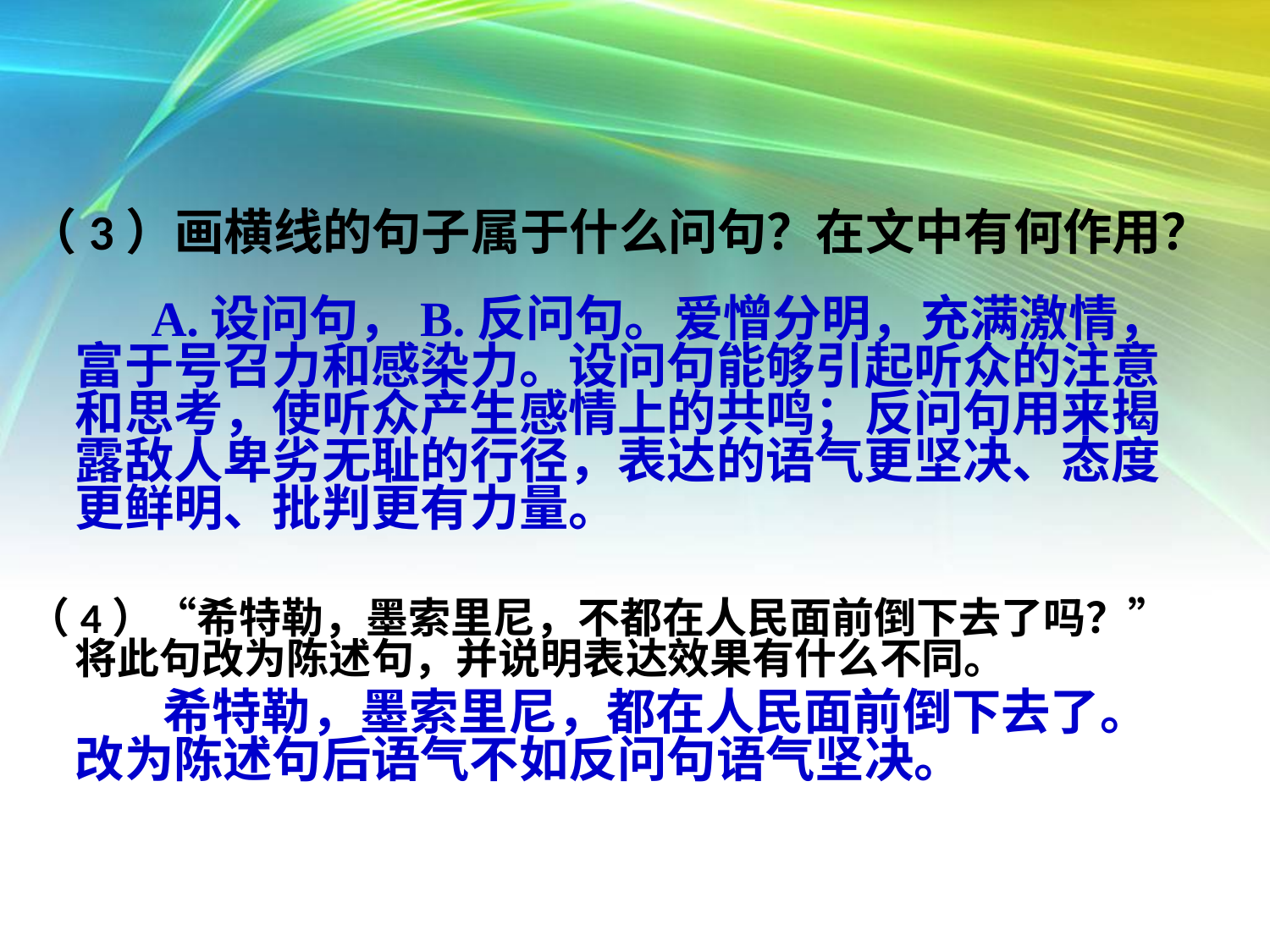

#
（3）画横线的句子属于什么问句？在文中有何作用？

           A.设问句，B.反问句。爱憎分明，充满激情，富于号召力和感染力。设问句能够引起听众的注意和思考，使听众产生感情上的共鸣；反问句用来揭露敌人卑劣无耻的行径，表达的语气更坚决、态度更鲜明、批判更有力量。

（4）“希特勒，墨索里尼，不都在人民面前倒下去了吗？”将此句改为陈述句，并说明表达效果有什么不同。
           希特勒，墨索里尼，都在人民面前倒下去了。 改为陈述句后语气不如反问句语气坚决。